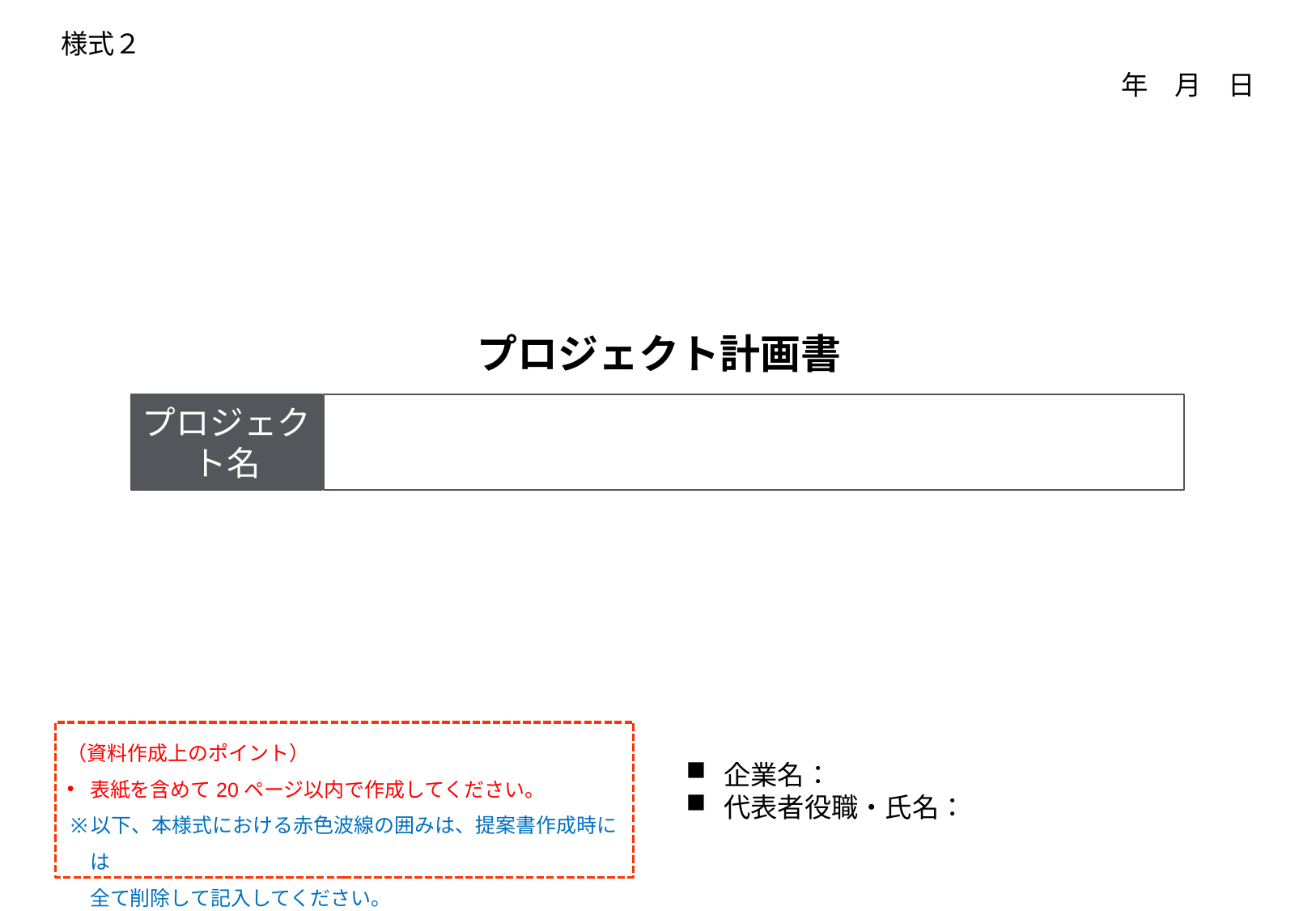

年　月　日
プロジェクト名

（資料作成上のポイント）
表紙を含めて20ページ以内で作成してください。
以下、本様式における赤色波線の囲みは、提案書作成時には
全て削除して記入してください。
企業名：
代表者役職・氏名：